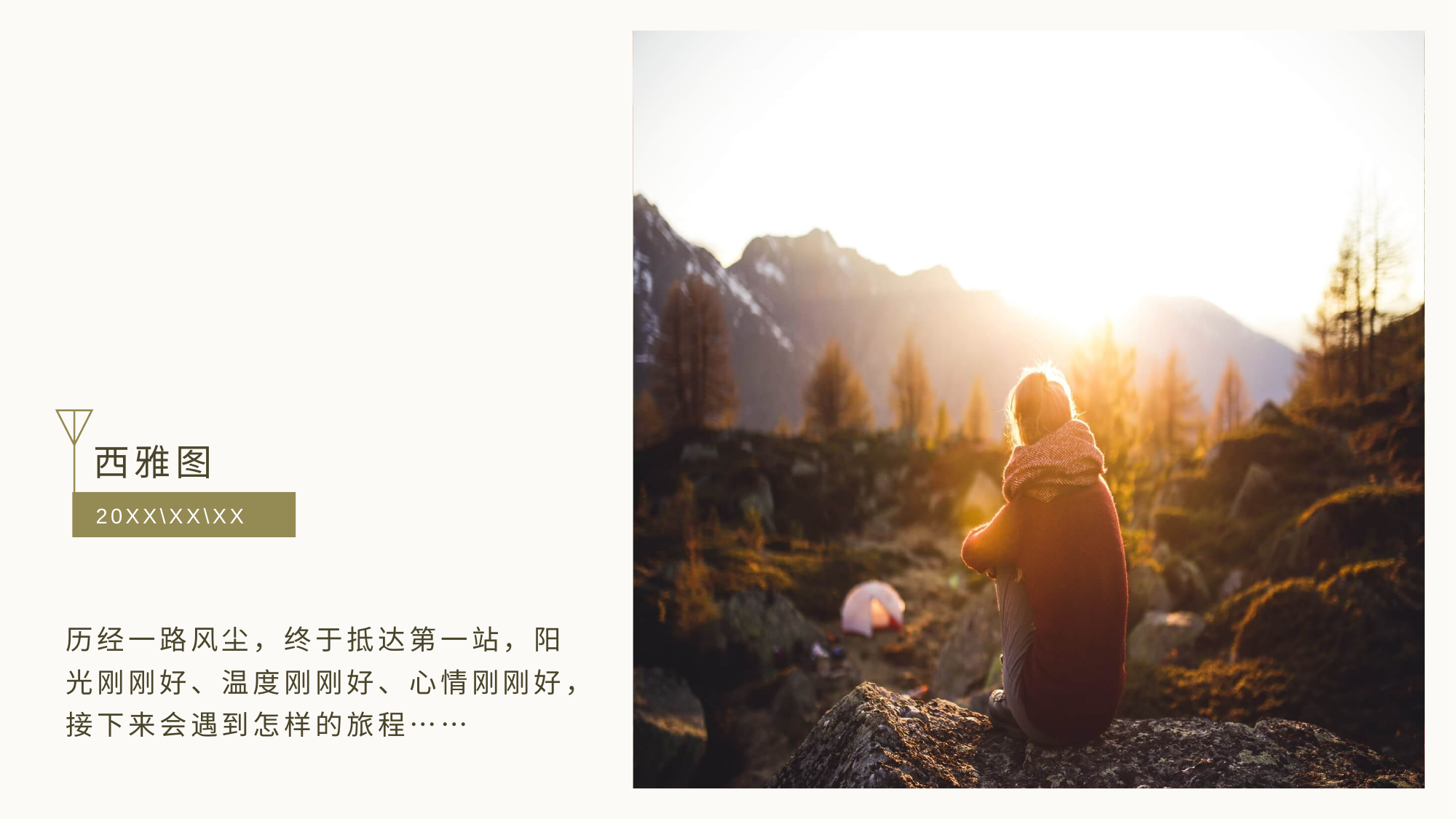

西雅图
20XX\XX\XX

历经一路风尘，终于抵达第一站，阳光刚刚好、温度刚刚好、心情刚刚好，接下来会遇到怎样的旅程……
延迟符